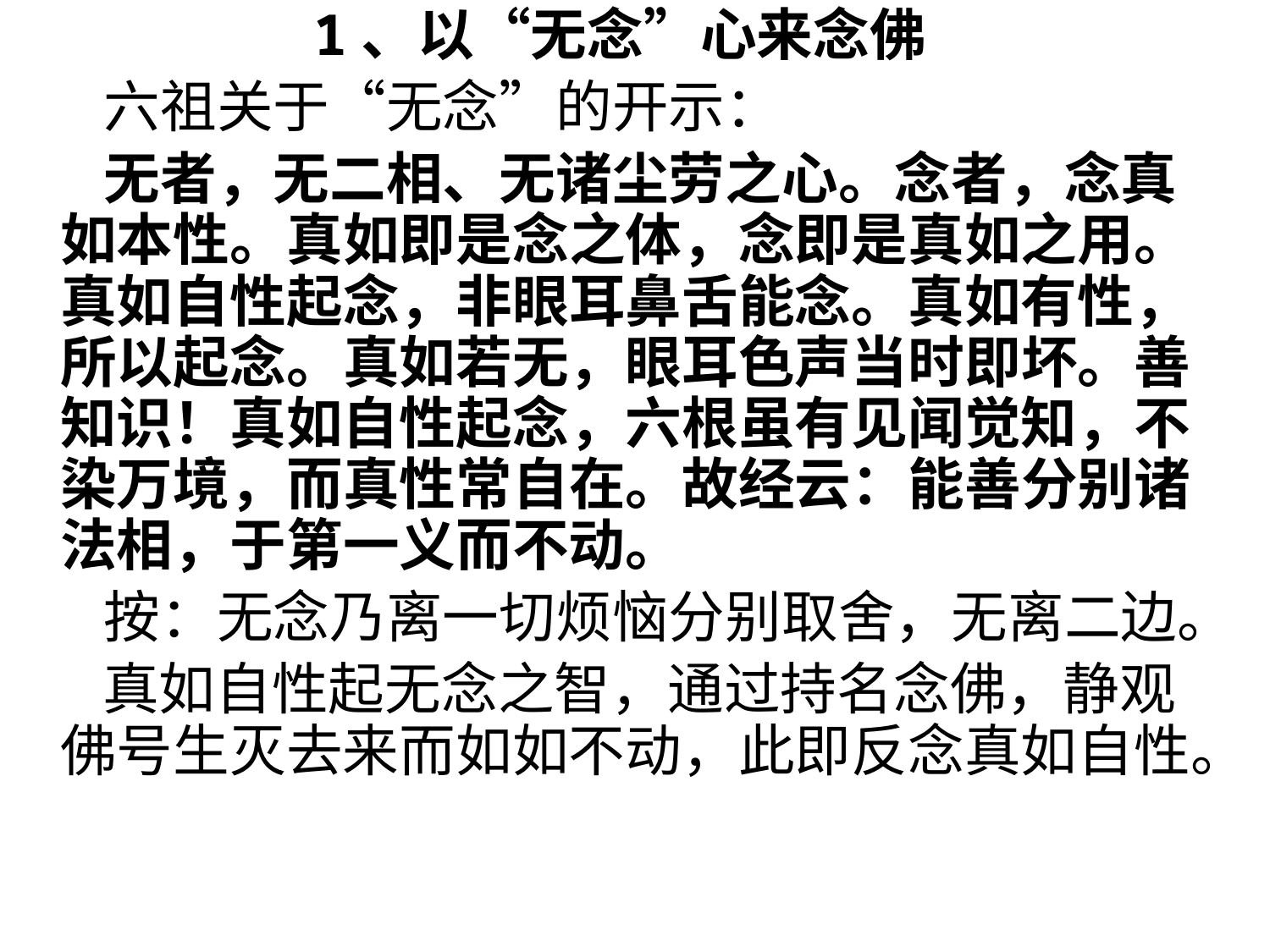

1、以“无念”心来念佛
      六祖关于“无念”的开示：
      无者，无二相、无诸尘劳之心。念者，念真如本性。真如即是念之体，念即是真如之用。真如自性起念，非眼耳鼻舌能念。真如有性，所以起念。真如若无，眼耳色声当时即坏。善知识！真如自性起念，六根虽有见闻觉知，不染万境，而真性常自在。故经云：能善分别诸法相，于第一义而不动。
      按：无念乃离一切烦恼分别取舍，无离二边。
      真如自性起无念之智，通过持名念佛，静观佛号生灭去来而如如不动，此即反念真如自性。